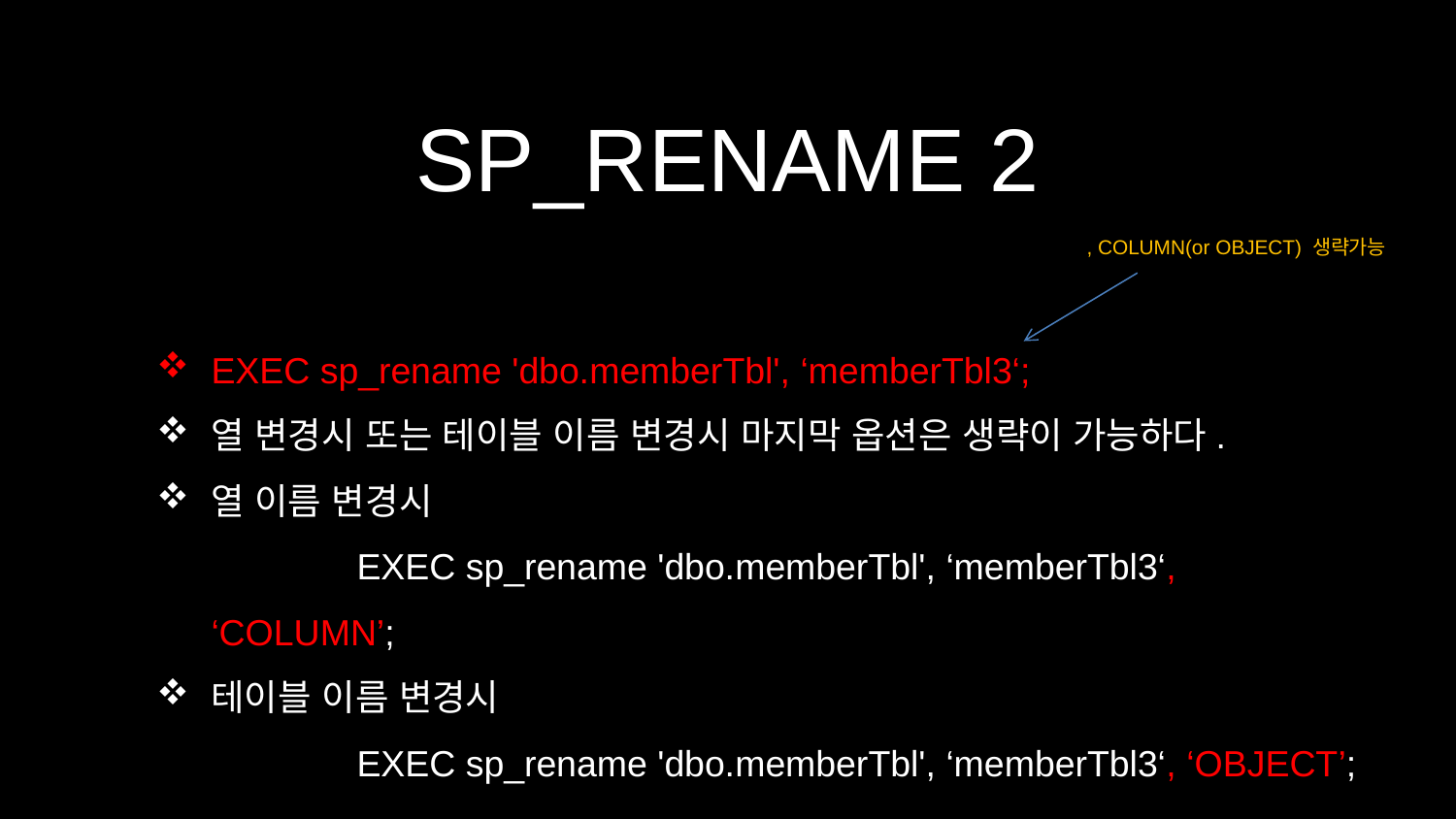

# SP_RENAME 2
, COLUMN(or OBJECT) 생략가능
EXEC sp_rename 'dbo.memberTbl', ‘memberTbl3‘;
열 변경시 또는 테이블 이름 변경시 마지막 옵션은 생략이 가능하다.
열 이름 변경시
	EXEC sp_rename 'dbo.memberTbl', ‘memberTbl3‘, ‘COLUMN’;
테이블 이름 변경시
	EXEC sp_rename 'dbo.memberTbl', ‘memberTbl3‘, ‘OBJECT’;